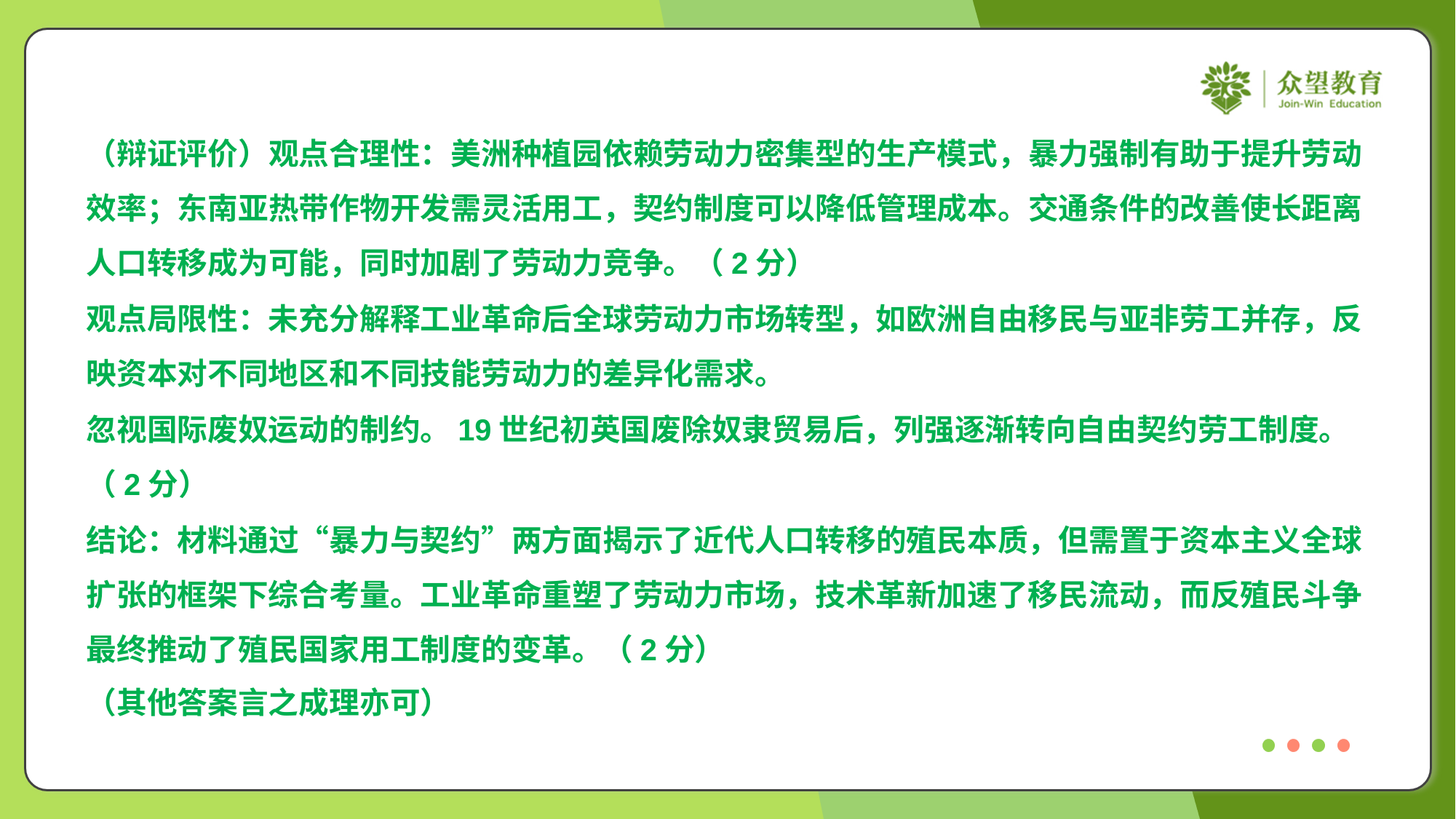

（辩证评价）观点合理性：美洲种植园依赖劳动力密集型的生产模式，暴力强制有助于提升劳动
效率；东南亚热带作物开发需灵活用工，契约制度可以降低管理成本。交通条件的改善使长距离
人口转移成为可能，同时加剧了劳动力竞争。（2分）
观点局限性：未充分解释工业革命后全球劳动力市场转型，如欧洲自由移民与亚非劳工并存，反
映资本对不同地区和不同技能劳动力的差异化需求。
忽视国际废奴运动的制约。19世纪初英国废除奴隶贸易后，列强逐渐转向自由契约劳工制度。
（2分）
结论：材料通过“暴力与契约”两方面揭示了近代人口转移的殖民本质，但需置于资本主义全球
扩张的框架下综合考量。工业革命重塑了劳动力市场，技术革新加速了移民流动，而反殖民斗争
最终推动了殖民国家用工制度的变革。（2分）
（其他答案言之成理亦可）